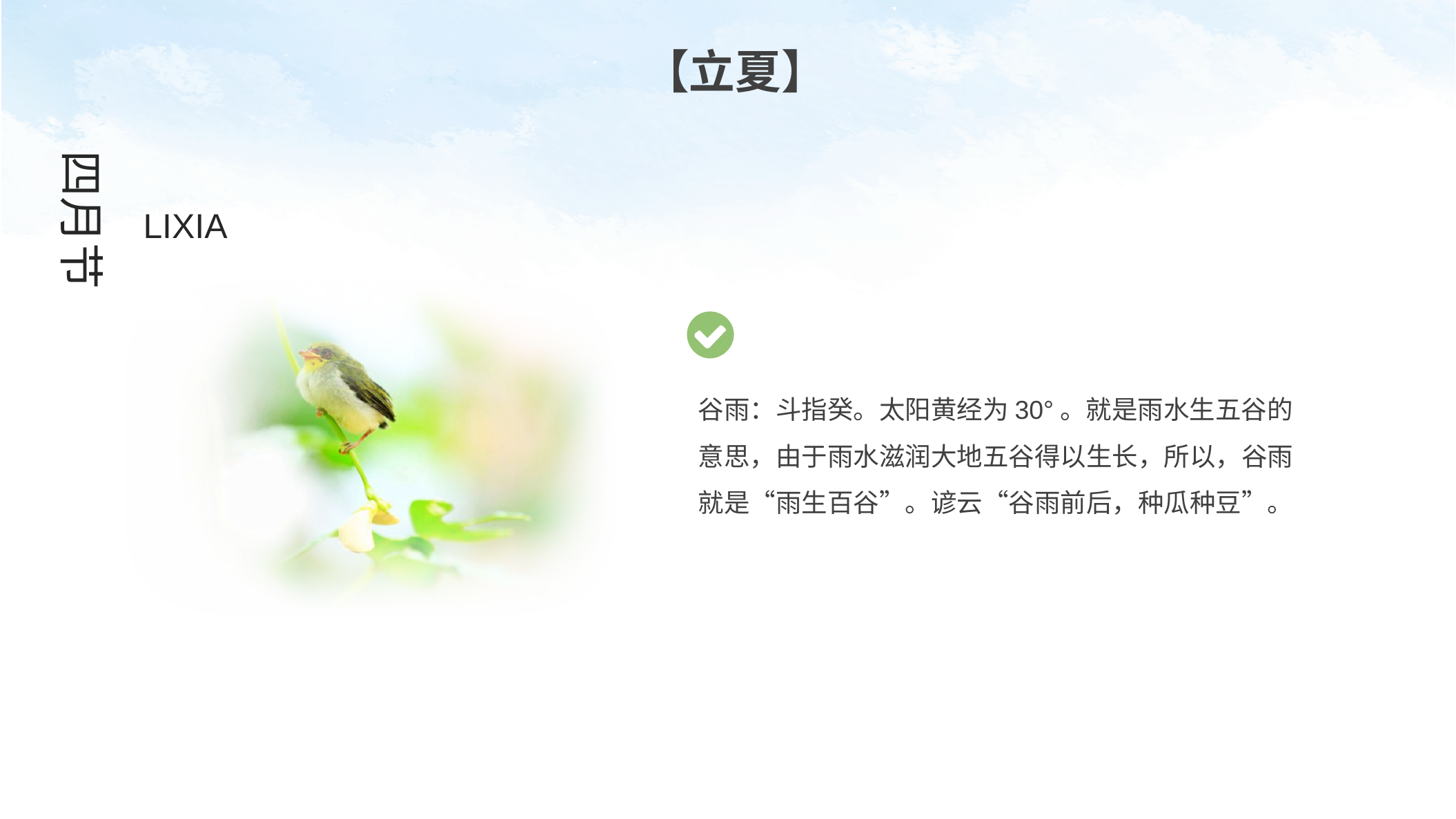

【立夏】

四月节
LIXIA

谷雨：斗指癸。太阳黄经为30°。就是雨水生五谷的意思，由于雨水滋润大地五谷得以生长，所以，谷雨就是“雨生百谷”。谚云“谷雨前后，种瓜种豆”。